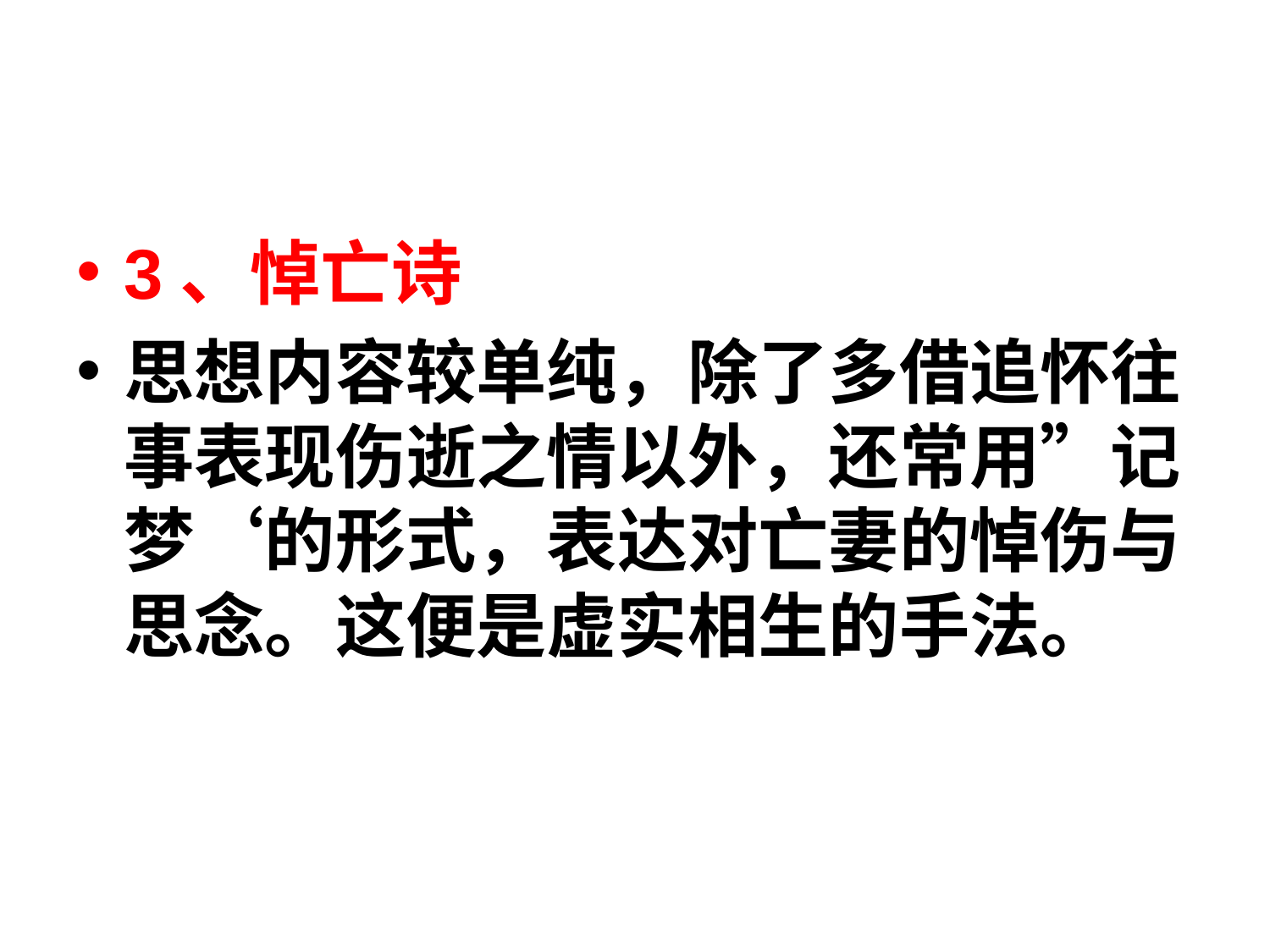

3、悼亡诗
思想内容较单纯，除了多借追怀往事表现伤逝之情以外，还常用”记梦‘的形式，表达对亡妻的悼伤与思念。这便是虚实相生的手法。